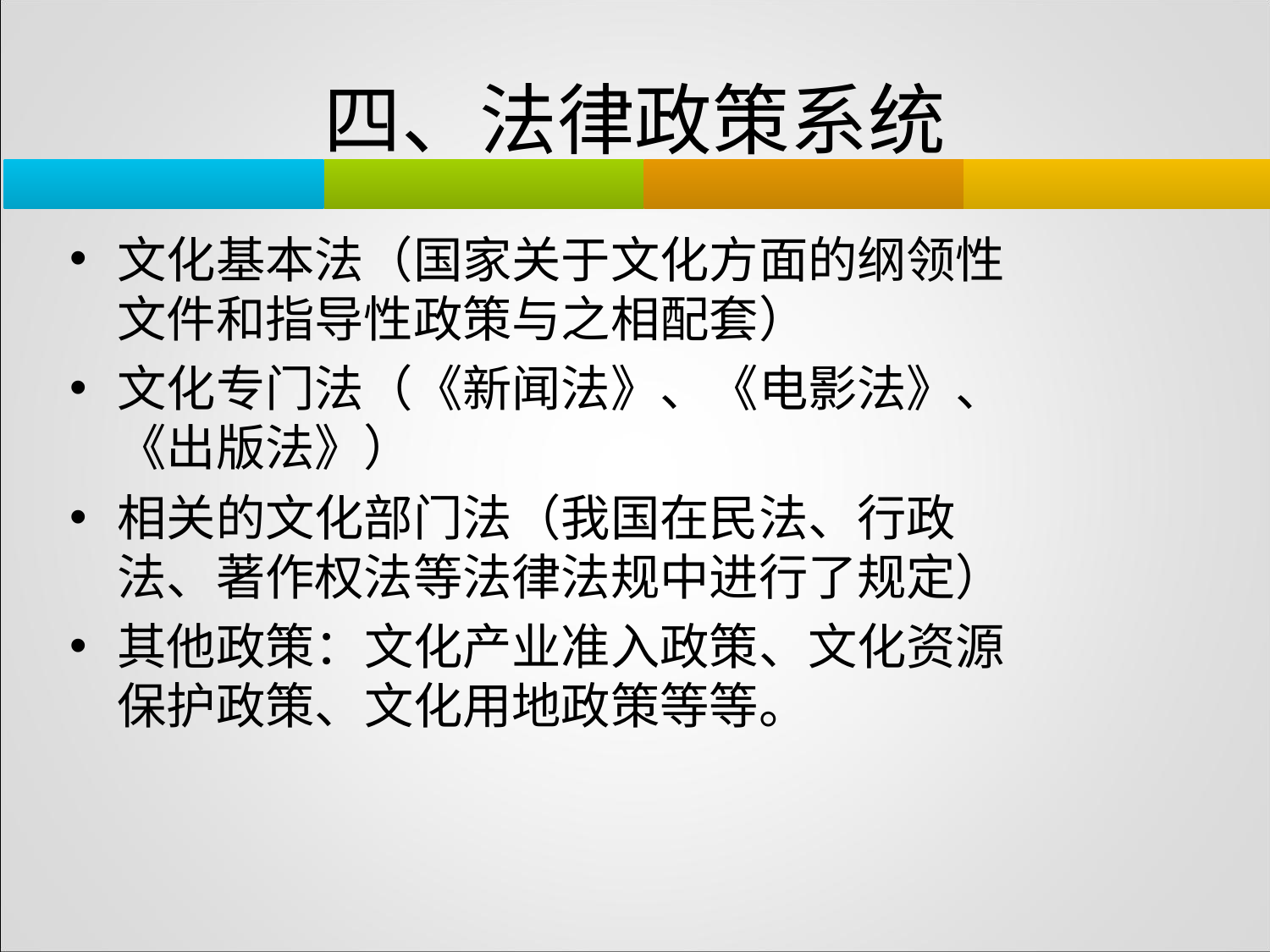

# 四、法律政策系统

文化基本法（国家关于文化方面的纲领性文件和指导性政策与之相配套）
文化专门法（《新闻法》、《电影法》、《出版法》）
相关的文化部门法（我国在民法、行政法、著作权法等法律法规中进行了规定）
其他政策：文化产业准入政策、文化资源保护政策、文化用地政策等等。